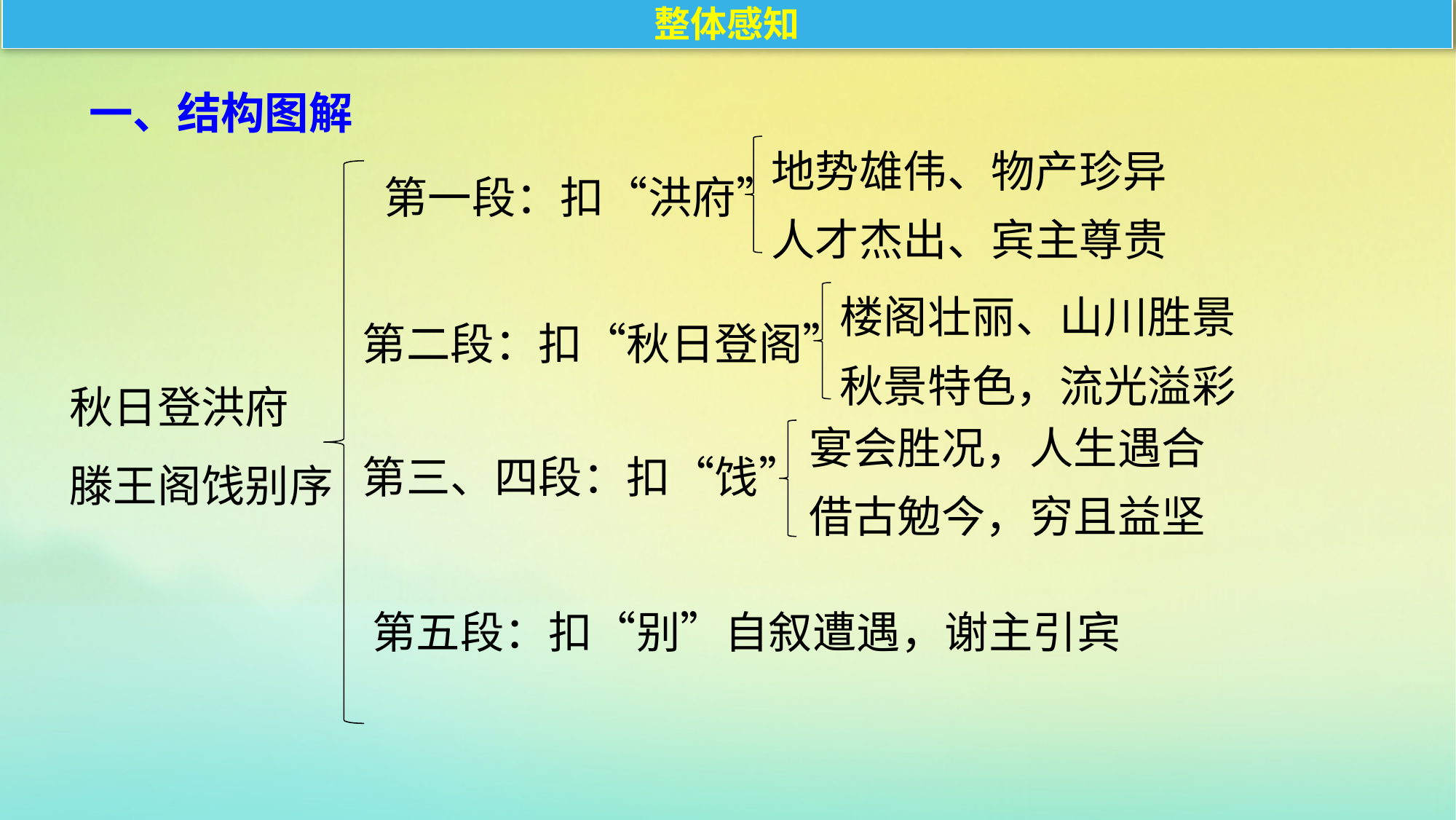

整体感知
一、结构图解
地势雄伟、物产珍异
人才杰出、宾主尊贵

第一段：扣“洪府”
楼阁壮丽、山川胜景
秋景特色，流光溢彩

第二段：扣“秋日登阁”
秋日登洪府
滕王阁饯别序
宴会胜况，人生遇合
借古勉今，穷且益坚

第三、四段：扣“饯”
第五段：扣“别”自叙遭遇，谢主引宾